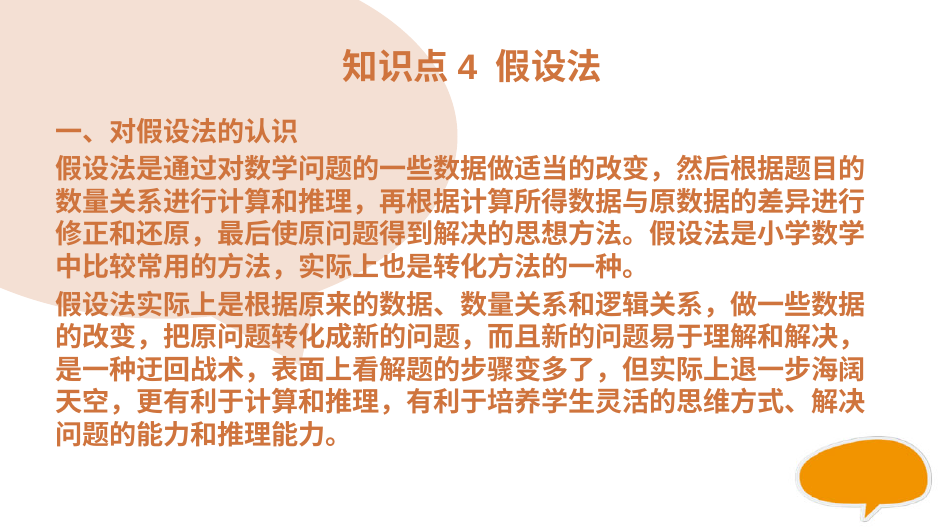

# 知识点4 假设法
一、对假设法的认识
假设法是通过对数学问题的一些数据做适当的改变，然后根据题目的数量关系进行计算和推理，再根据计算所得数据与原数据的差异进行修正和还原，最后使原问题得到解决的思想方法。假设法是小学数学中比较常用的方法，实际上也是转化方法的一种。
假设法实际上是根据原来的数据、数量关系和逻辑关系，做一些数据的改变，把原问题转化成新的问题，而且新的问题易于理解和解决，是一种迂回战术，表面上看解题的步骤变多了，但实际上退一步海阔天空，更有利于计算和推理，有利于培养学生灵活的思维方式、解决问题的能力和推理能力。